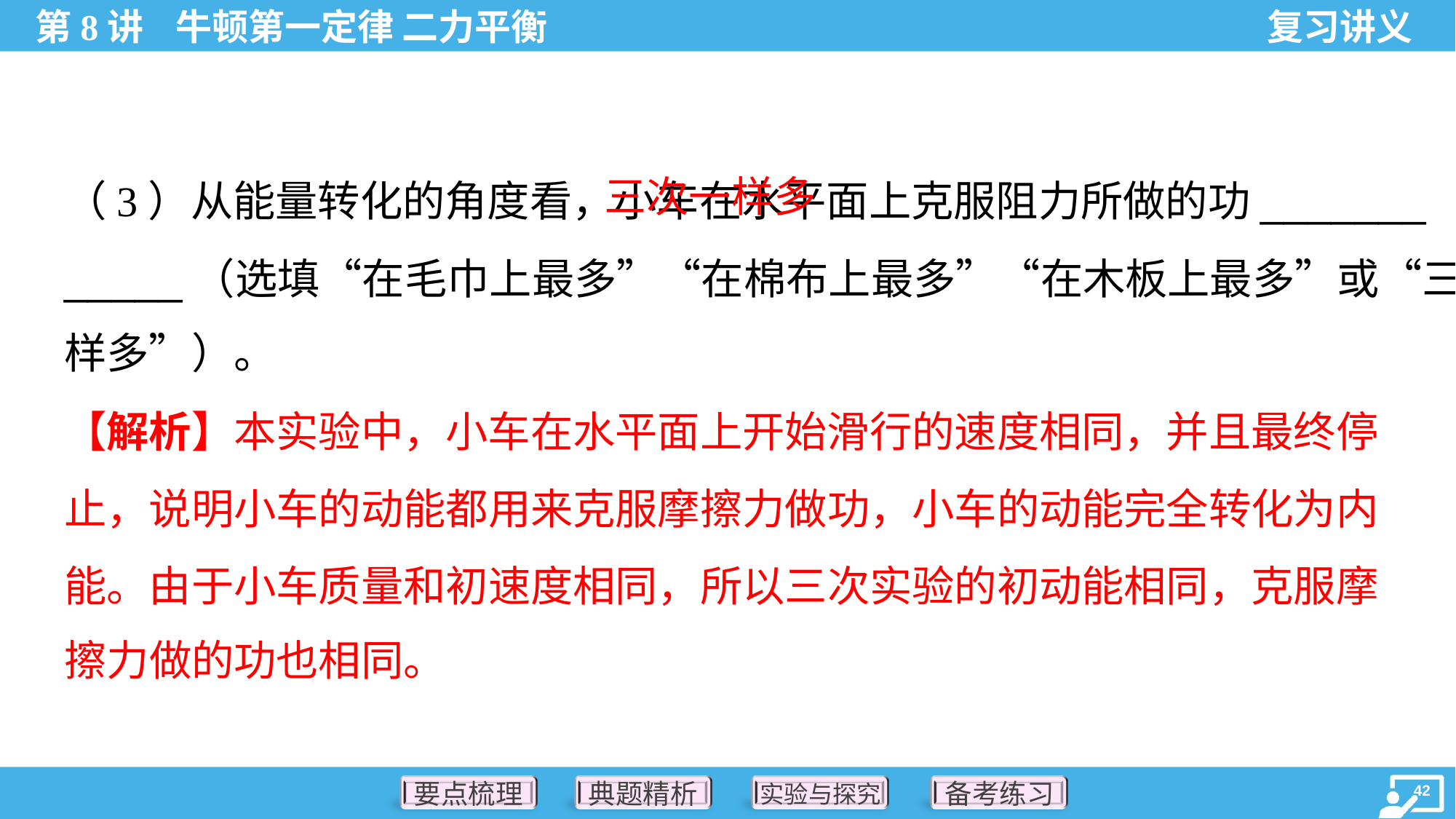

三次一样多
（3）从能量转化的角度看，小车在水平面上克服阻力所做的功_______
_____（选填“在毛巾上最多”“在棉布上最多”“在木板上最多”或“三次一
样多”）。
【解析】本实验中，小车在水平面上开始滑行的速度相同，并且最终停
止，说明小车的动能都用来克服摩擦力做功，小车的动能完全转化为内
能。由于小车质量和初速度相同，所以三次实验的初动能相同，克服摩
擦力做的功也相同。